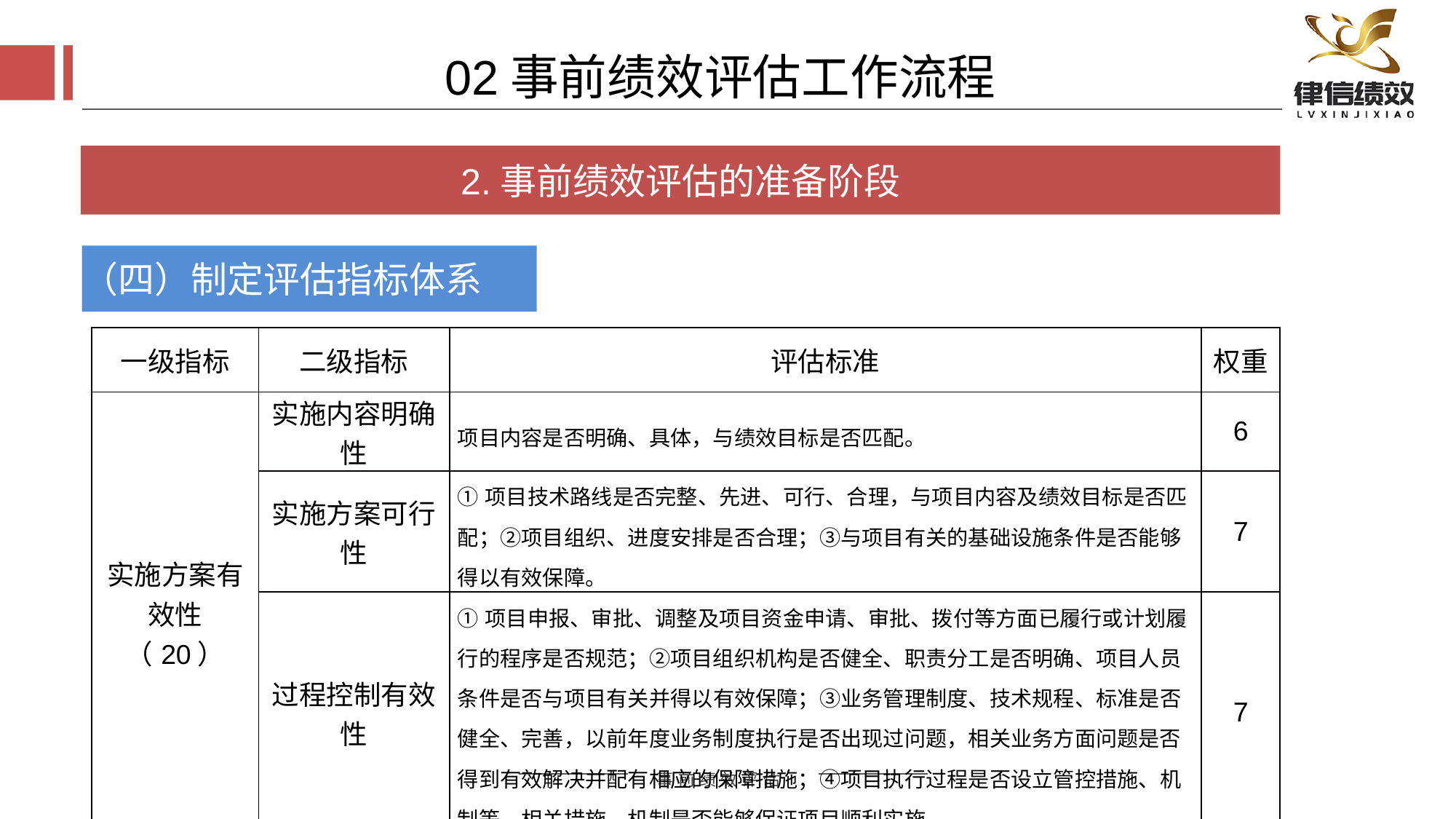

02事前绩效评估工作流程
2.事前绩效评估的准备阶段
（四）制定评估指标体系
| 一级指标 | 二级指标 | 评估标准 | 权重 |
| --- | --- | --- | --- |
| 实施方案有效性（20） | 实施内容明确性 | 项目内容是否明确、具体，与绩效目标是否匹配。 | 6 |
|  | 实施方案可行性 | ①项目技术路线是否完整、先进、可行、合理，与项目内容及绩效目标是否匹配；②项目组织、进度安排是否合理；③与项目有关的基础设施条件是否能够得以有效保障。 | 7 |
|  | 过程控制有效性 | ①项目申报、审批、调整及项目资金申请、审批、拨付等方面已履行或计划履行的程序是否规范；②项目组织机构是否健全、职责分工是否明确、项目人员条件是否与项目有关并得以有效保障；③业务管理制度、技术规程、标准是否健全、完善，以前年度业务制度执行是否出现过问题，相关业务方面问题是否得到有效解决并配有相应的保障措施；④项目执行过程是否设立管控措施、机制等，相关措施、机制是否能够保证项目顺利实施。 | 7 |
评估方式
评估方式